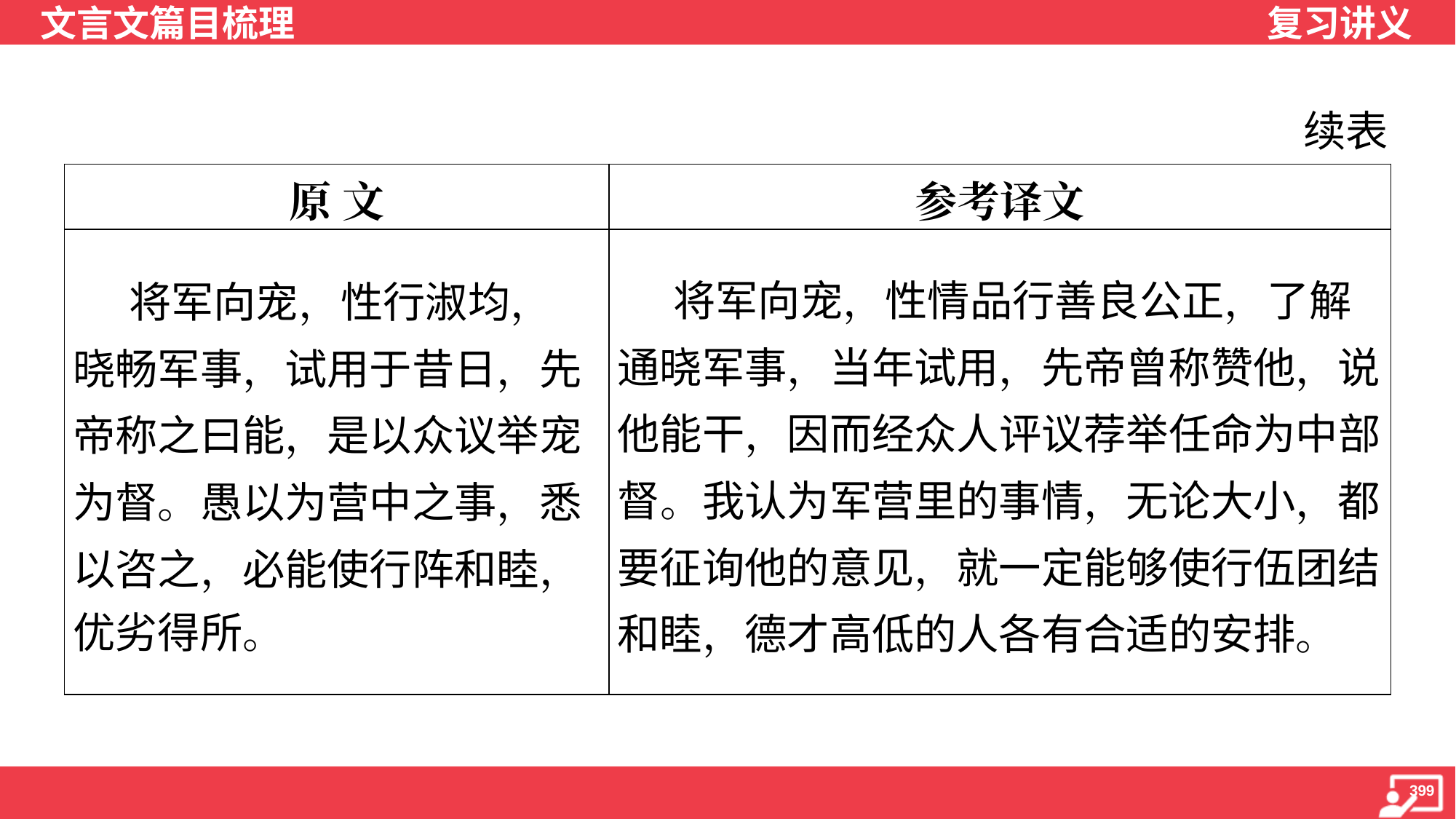

续表
| 原 文 | 参考译文 |
| --- | --- |
| 将军向宠，性行淑均， 晓畅军事，试用于昔日，先 帝称之曰能，是以众议举宠 为督。愚以为营中之事，悉 以咨之，必能使行阵和睦， 优劣得所。 | 将军向宠，性情品行善良公正，了解通晓军事，当年试用，先帝曾称赞他，说他能干，因而经众人评议荐举任命为中部督。我认为军营里的事情，无论大小，都要征询他的意见，就一定能够使行伍团结和睦，德才高低的人各有合适的安排。 |